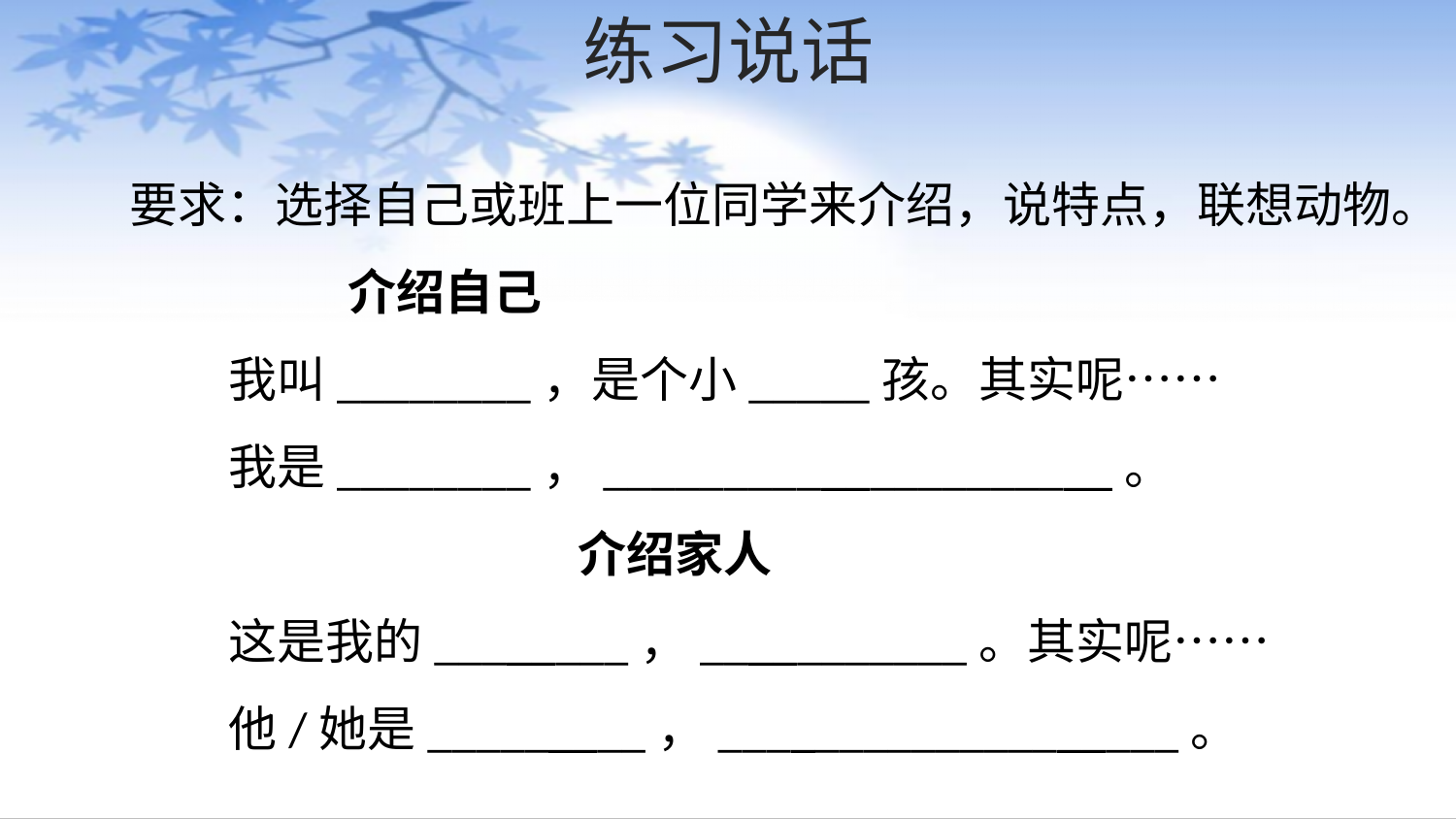

# 练习说话
要求：选择自己或班上一位同学来介绍，说特点，联想动物。
                   介绍自己
        我叫________，是个小_____孩。其实呢……
        我是________，_____________________。
                                        介绍家人
        这是我的________，___________。其实呢……
        他/她是_________，___________________。